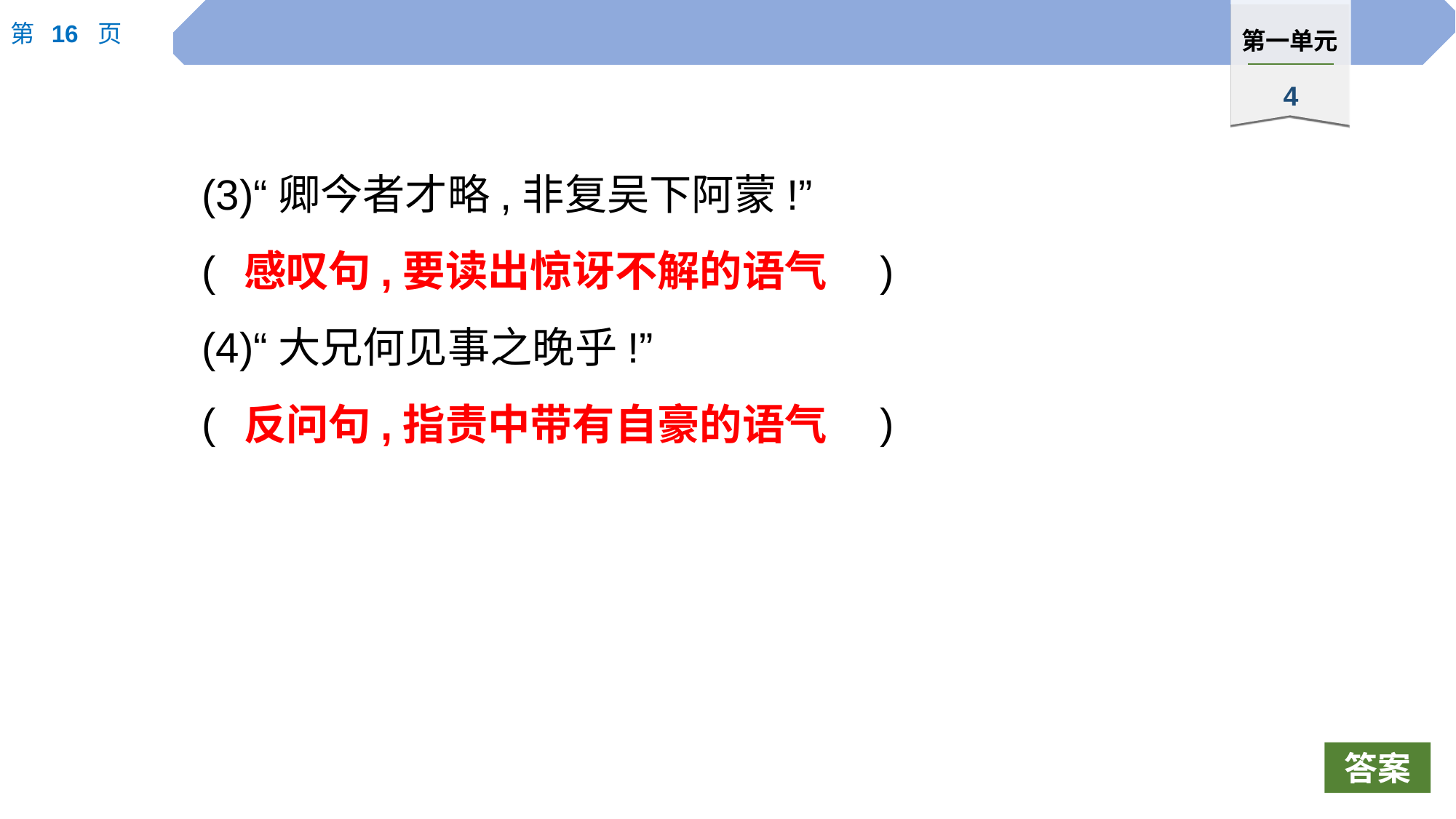

(3)“卿今者才略,非复吴下阿蒙!”
(					   		)
(4)“大兄何见事之晚乎!”
(							)

感叹句,要读出惊讶不解的语气
反问句,指责中带有自豪的语气
答案